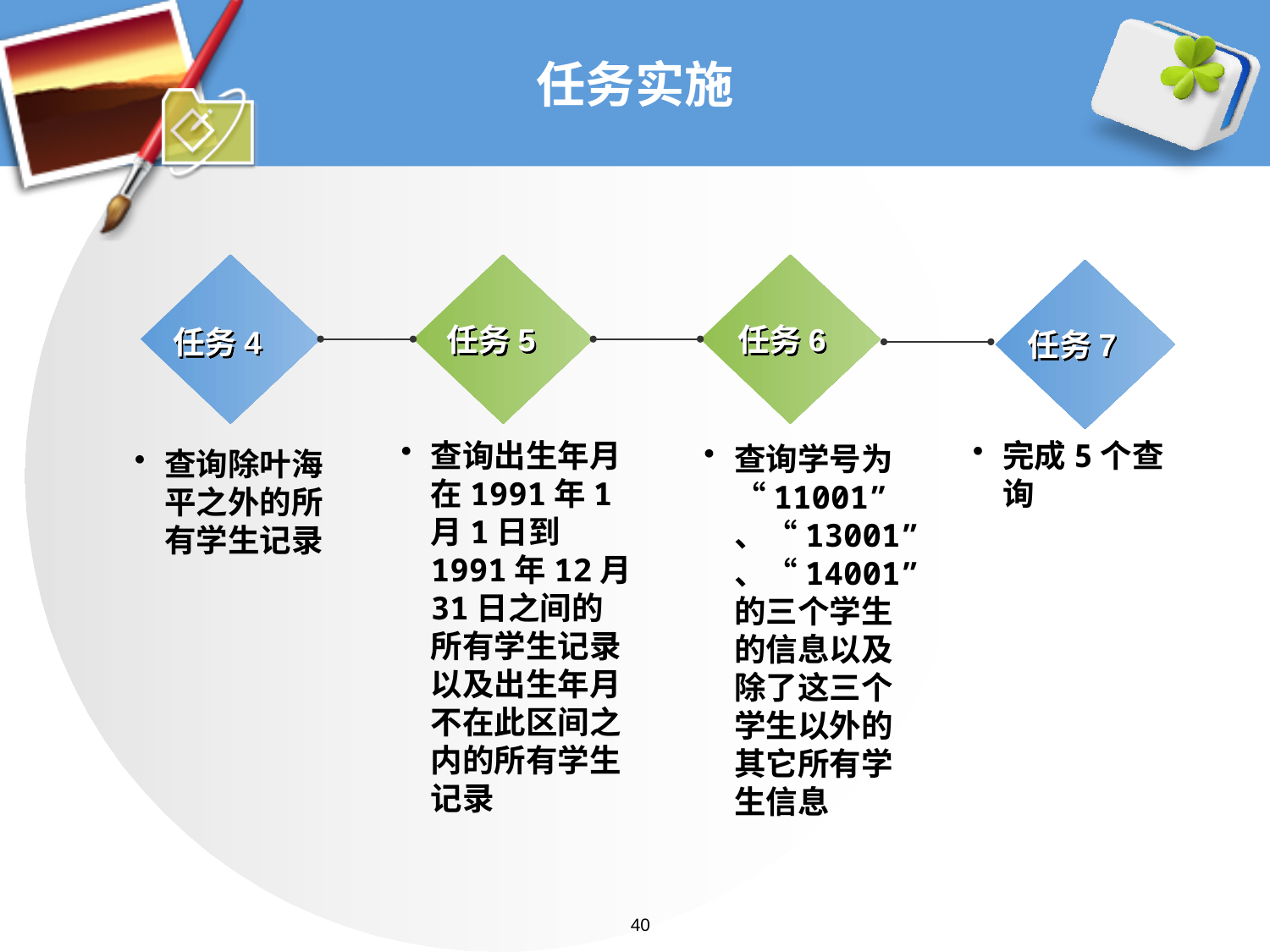

# 任务实施

任务5
任务6
任务4
任务7
完成5个查询

查询出生年月在1991年1月1日到1991年12月31日之间的所有学生记录以及出生年月不在此区间之内的所有学生记录
查询学号为“11001”、“13001”、“14001”的三个学生的信息以及除了这三个学生以外的其它所有学生信息
查询除叶海平之外的所有学生记录
40